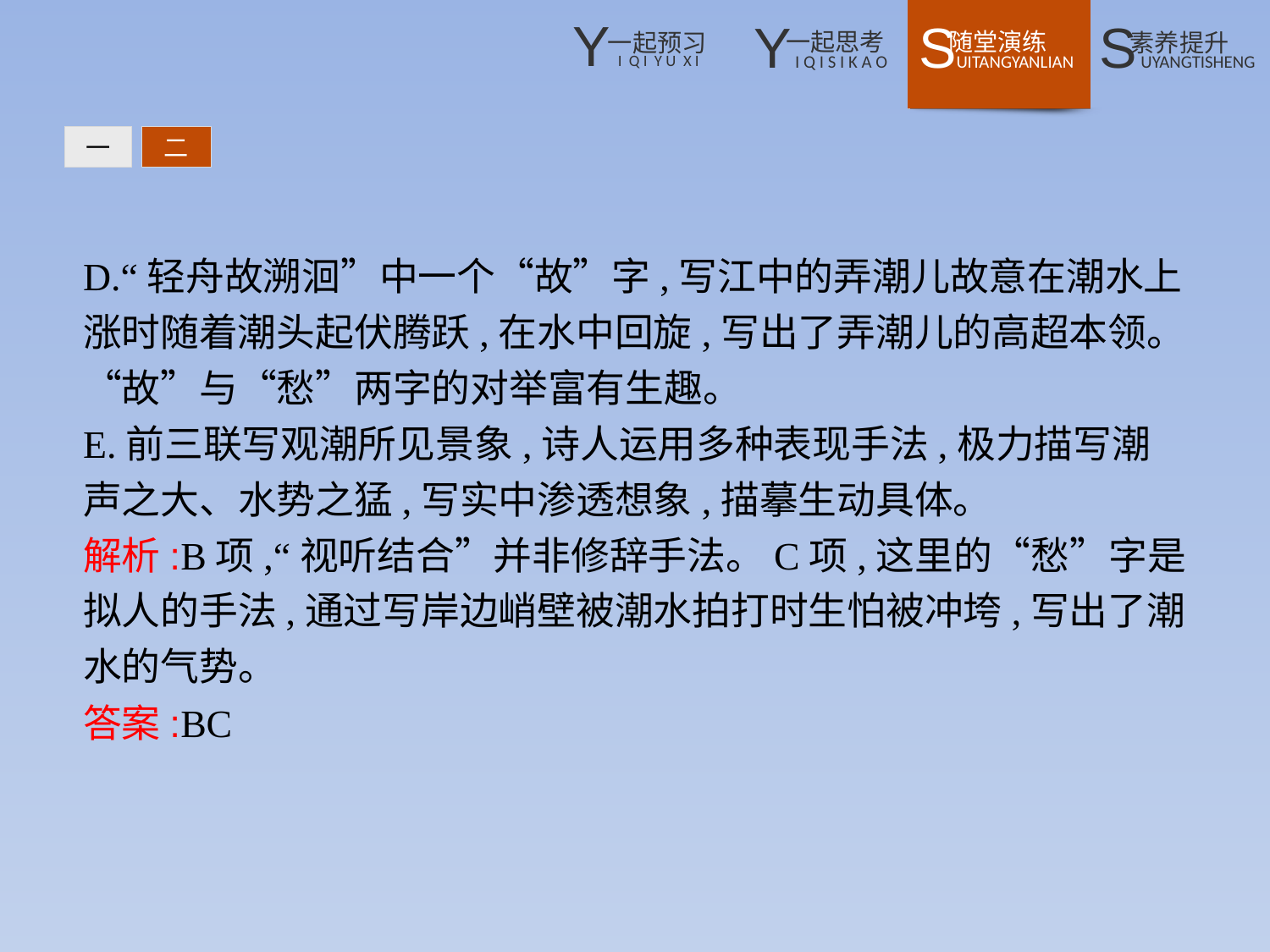

一
二
D.“轻舟故溯洄”中一个“故”字,写江中的弄潮儿故意在潮水上涨时随着潮头起伏腾跃,在水中回旋,写出了弄潮儿的高超本领。“故”与“愁”两字的对举富有生趣。
E.前三联写观潮所见景象,诗人运用多种表现手法,极力描写潮声之大、水势之猛,写实中渗透想象,描摹生动具体。
解析:B项,“视听结合”并非修辞手法。C项,这里的“愁”字是拟人的手法,通过写岸边峭壁被潮水拍打时生怕被冲垮,写出了潮水的气势。
答案:BC